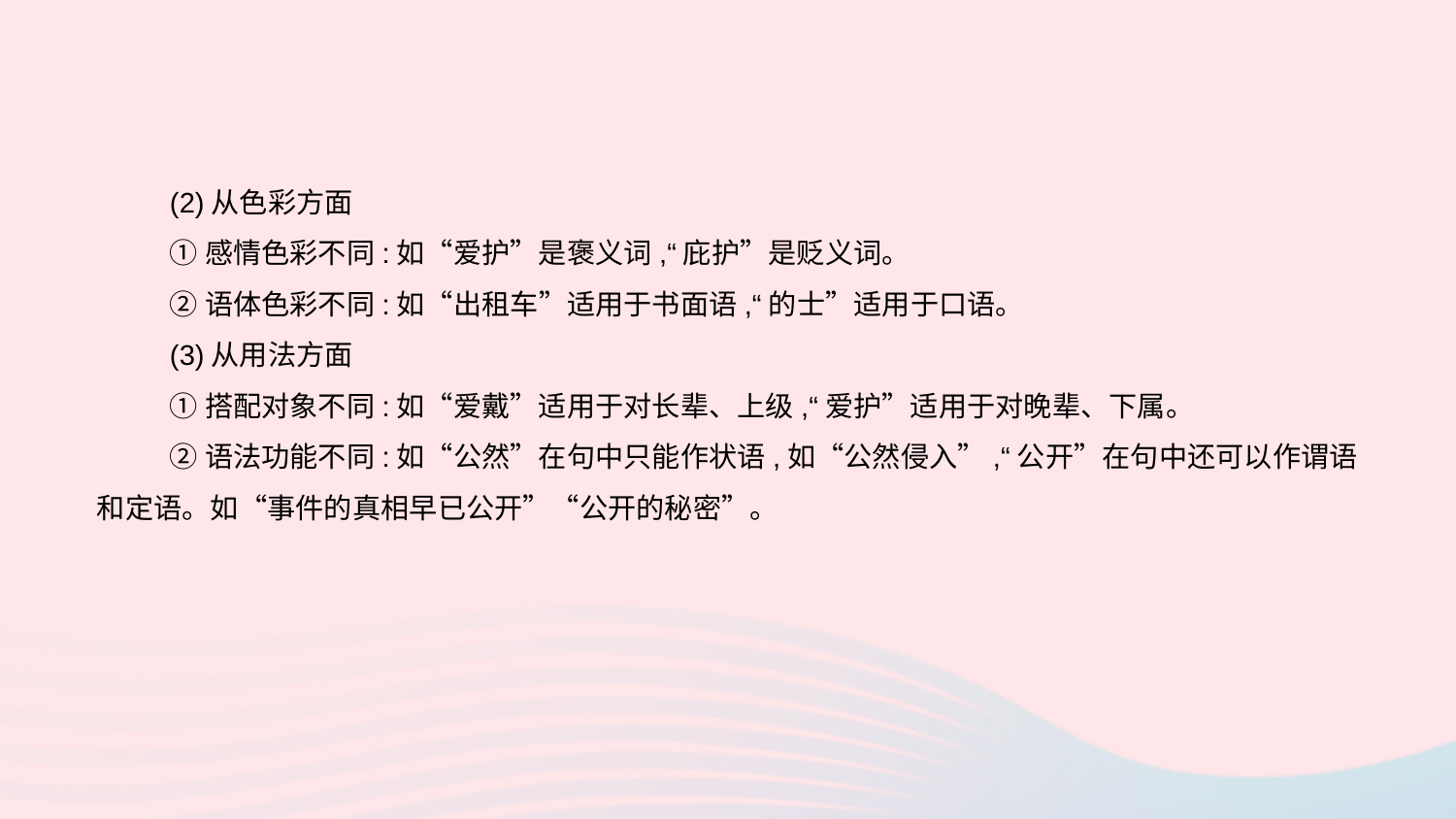

(2)从色彩方面
①感情色彩不同:如“爱护”是褒义词,“庇护”是贬义词。
②语体色彩不同:如“出租车”适用于书面语,“的士”适用于口语。
(3)从用法方面
①搭配对象不同:如“爱戴”适用于对长辈、上级,“爱护”适用于对晚辈、下属。
②语法功能不同:如“公然”在句中只能作状语,如“公然侵入”,“公开”在句中还可以作谓语和定语。如“事件的真相早已公开”“公开的秘密”。